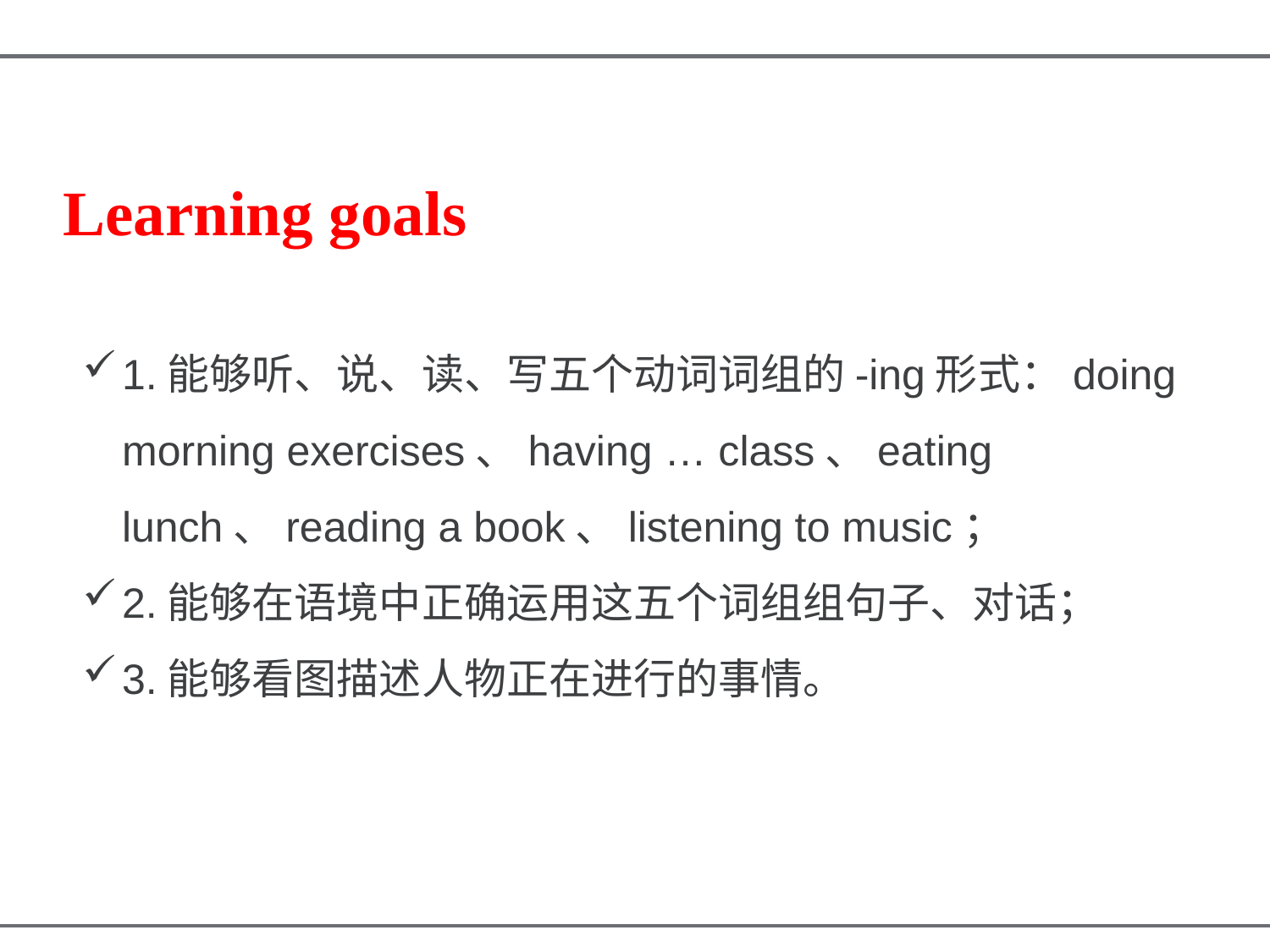

Learning goals
1.能够听、说、读、写五个动词词组的-ing形式：doing morning exercises、having … class、eating lunch、reading a book、listening to music；
2.能够在语境中正确运用这五个词组组句子、对话；
3.能够看图描述人物正在进行的事情。